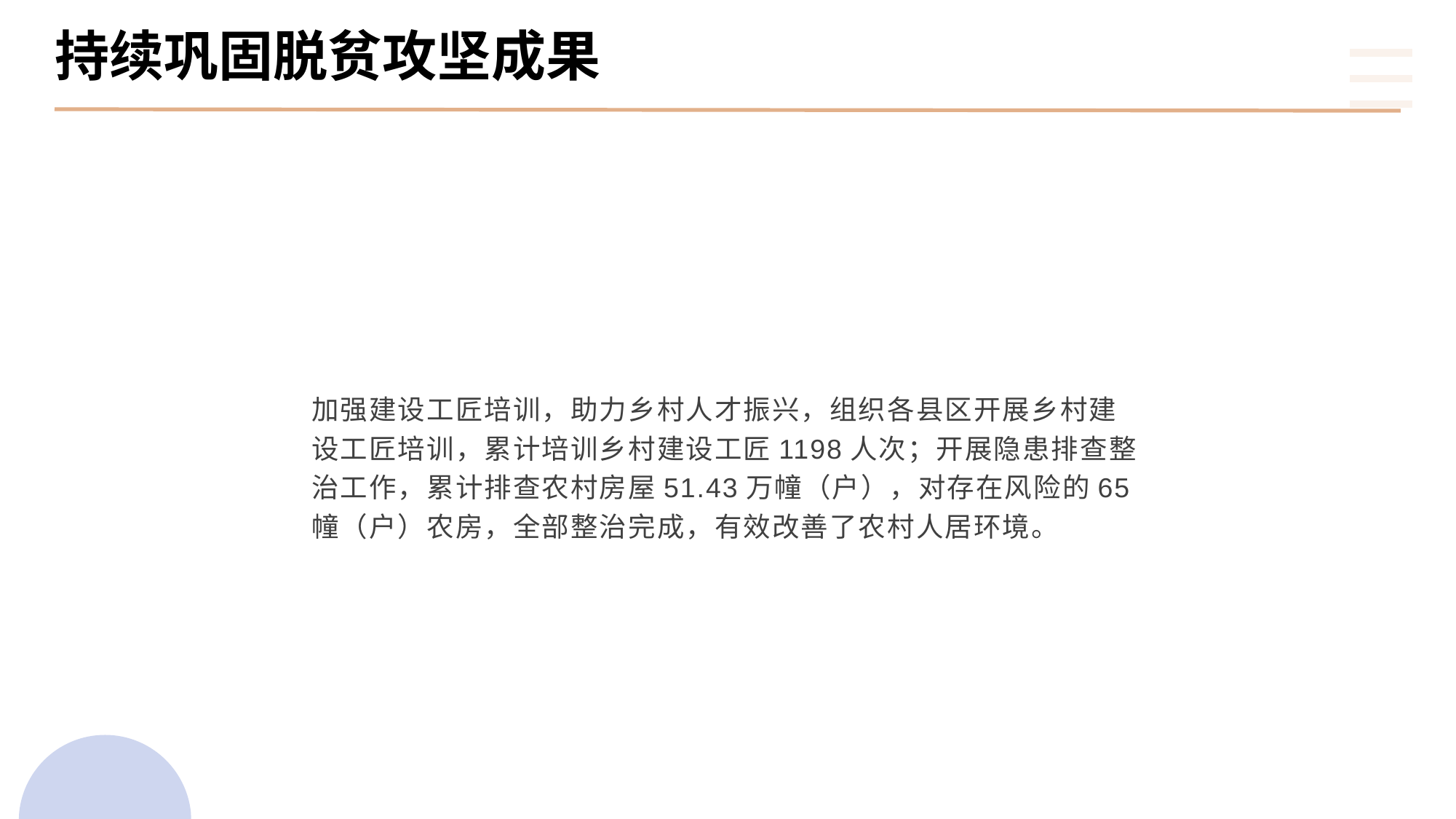

持续巩固脱贫攻坚成果
加强建设工匠培训，助力乡村人才振兴，组织各县区开展乡村建设工匠培训，累计培训乡村建设工匠1198人次；开展隐患排查整治工作，累计排查农村房屋51.43万幢（户），对存在风险的65幢（户）农房，全部整治完成，有效改善了农村人居环境。